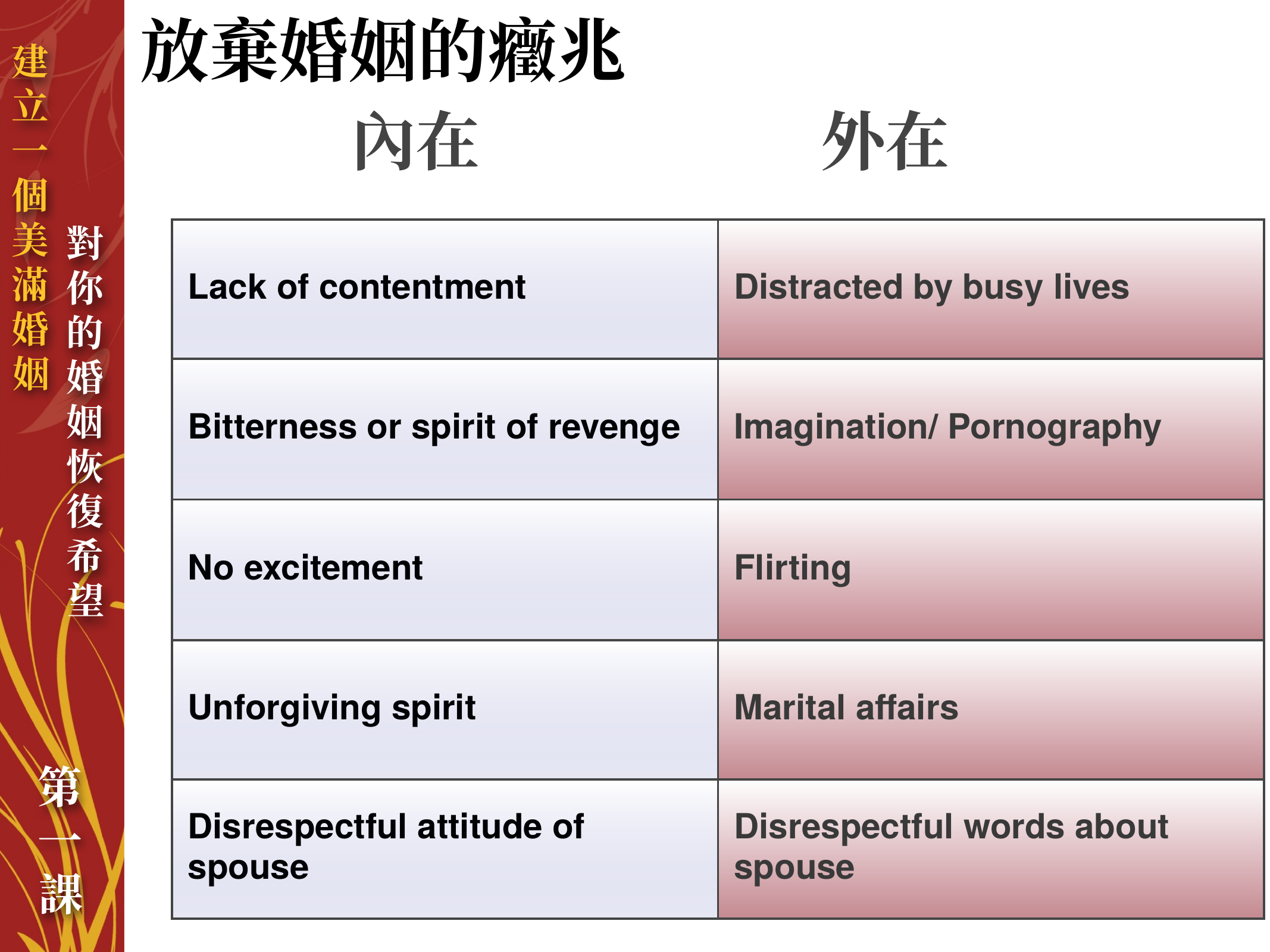

# 放棄婚姻的癥兆
內在
外在
| Lack of contentment | Distracted by busy lives |
| --- | --- |
| Bitterness or spirit of revenge | Imagination/ Pornography |
| No excitement | Flirting |
| Unforgiving spirit | Marital affairs |
| Disrespectful attitude of spouse | Disrespectful words about spouse |